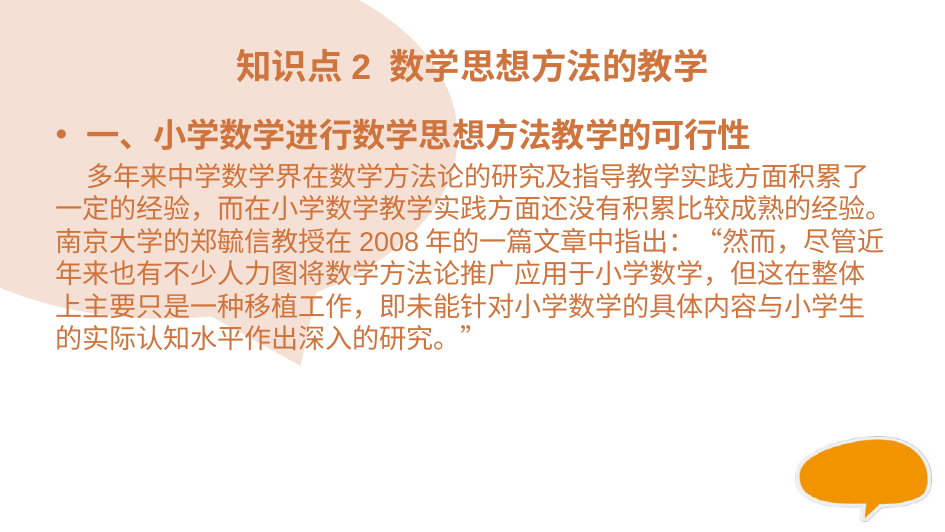

# 知识点2 数学思想方法的教学
一、小学数学进行数学思想方法教学的可行性
    多年来中学数学界在数学方法论的研究及指导教学实践方面积累了一定的经验，而在小学数学教学实践方面还没有积累比较成熟的经验。南京大学的郑毓信教授在2008年的一篇文章中指出：“然而，尽管近年来也有不少人力图将数学方法论推广应用于小学数学，但这在整体上主要只是一种移植工作，即未能针对小学数学的具体内容与小学生的实际认知水平作出深入的研究。”